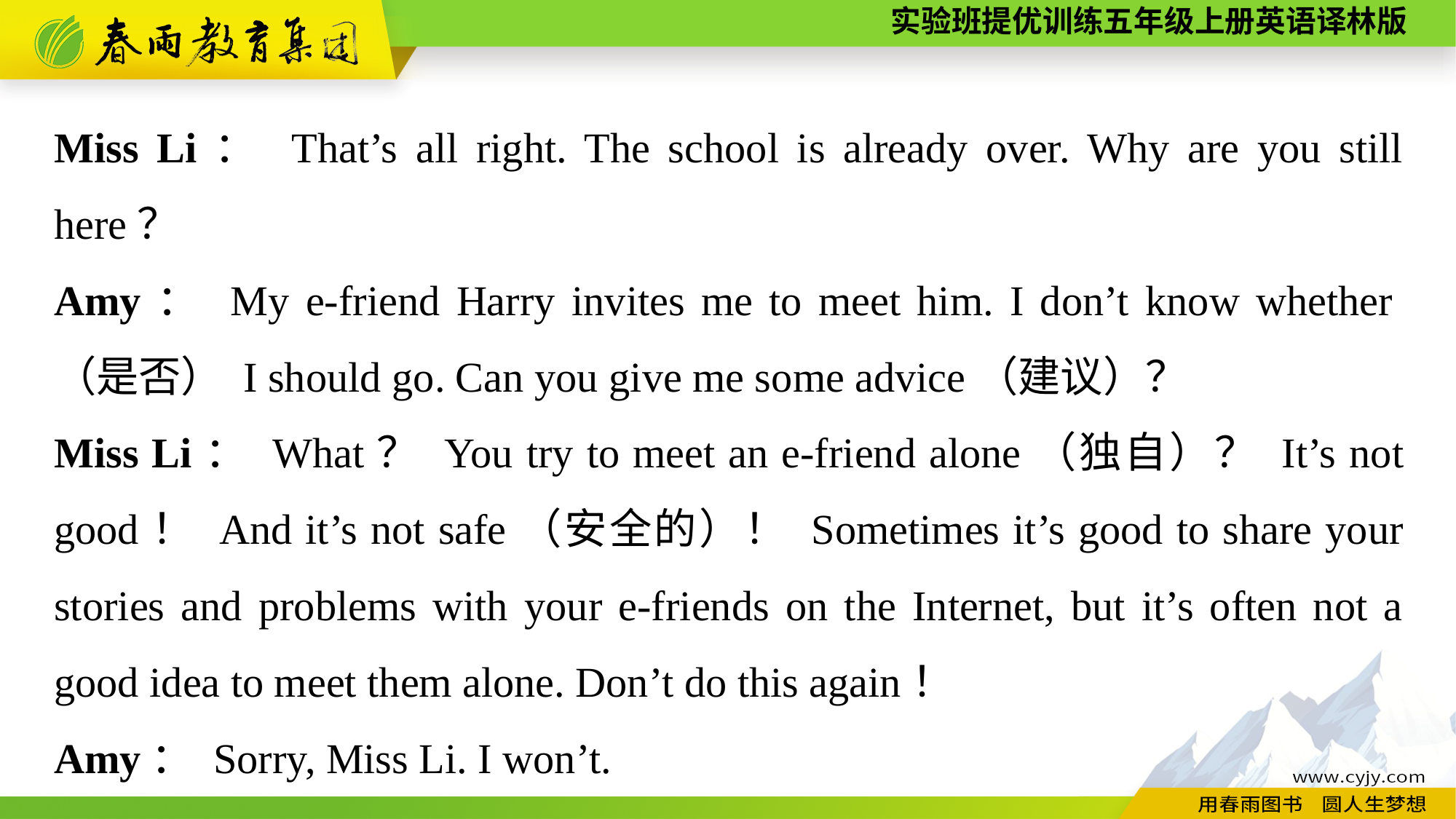

Miss Li： That’s all right. The school is already over. Why are you still here？
Amy： My e-friend Harry invites me to meet him. I don’t know whether（是否） I should go. Can you give me some advice（建议）？
Miss Li： What？ You try to meet an e-friend alone（独自）？ It’s not good！ And it’s not safe（安全的）！ Sometimes it’s good to share your stories and problems with your e-friends on the Internet, but it’s often not a good idea to meet them alone. Don’t do this again！
Amy： Sorry, Miss Li. I won’t.